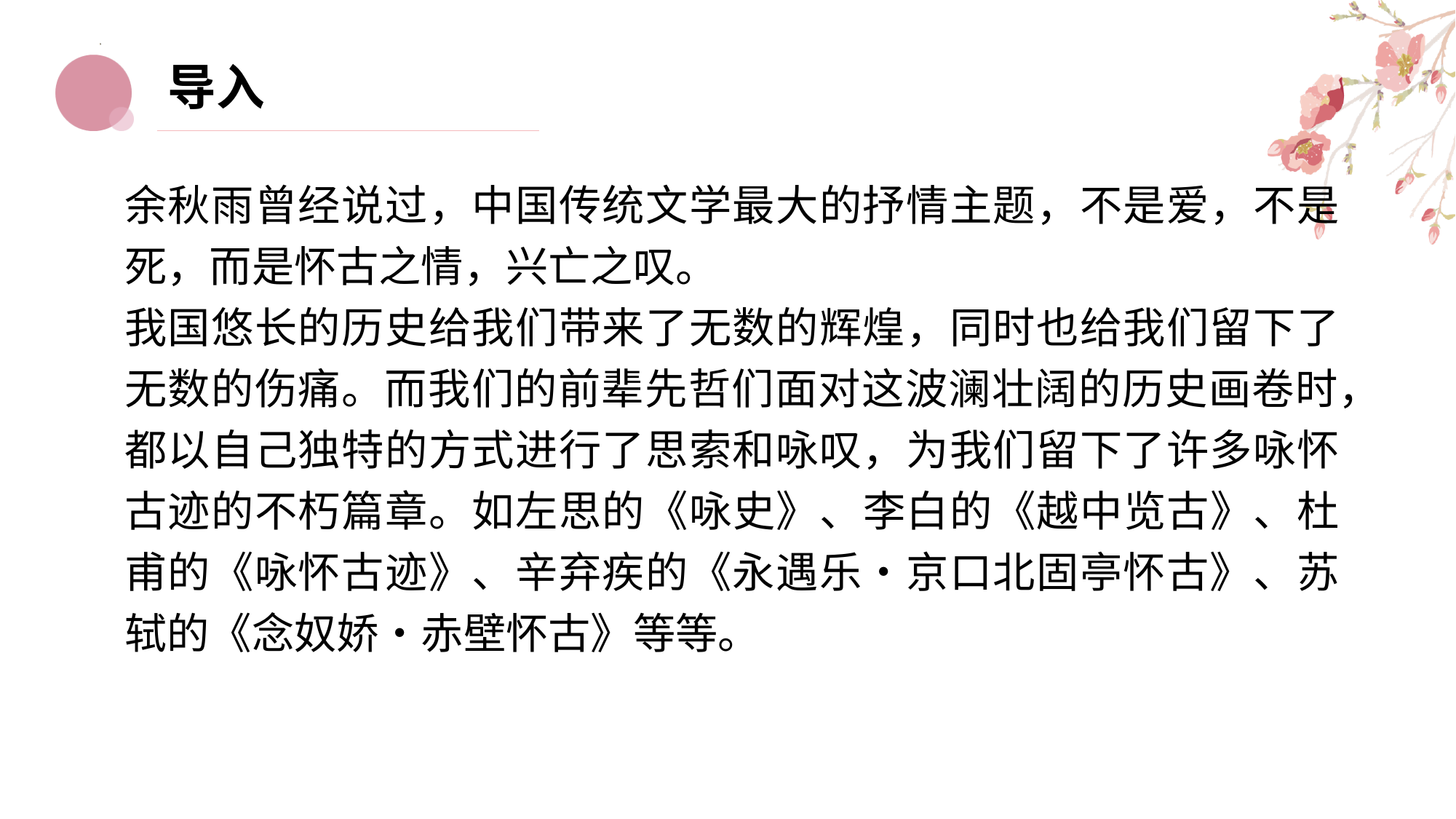

导入
余秋雨曾经说过，中国传统文学最大的抒情主题，不是爱，不是死，而是怀古之情，兴亡之叹。
我国悠长的历史给我们带来了无数的辉煌，同时也给我们留下了无数的伤痛。而我们的前辈先哲们面对这波澜壮阔的历史画卷时，都以自己独特的方式进行了思索和咏叹，为我们留下了许多咏怀古迹的不朽篇章。如左思的《咏史》、李白的《越中览古》、杜甫的《咏怀古迹》、辛弃疾的《永遇乐•京口北固亭怀古》、苏轼的《念奴娇•赤壁怀古》等等。